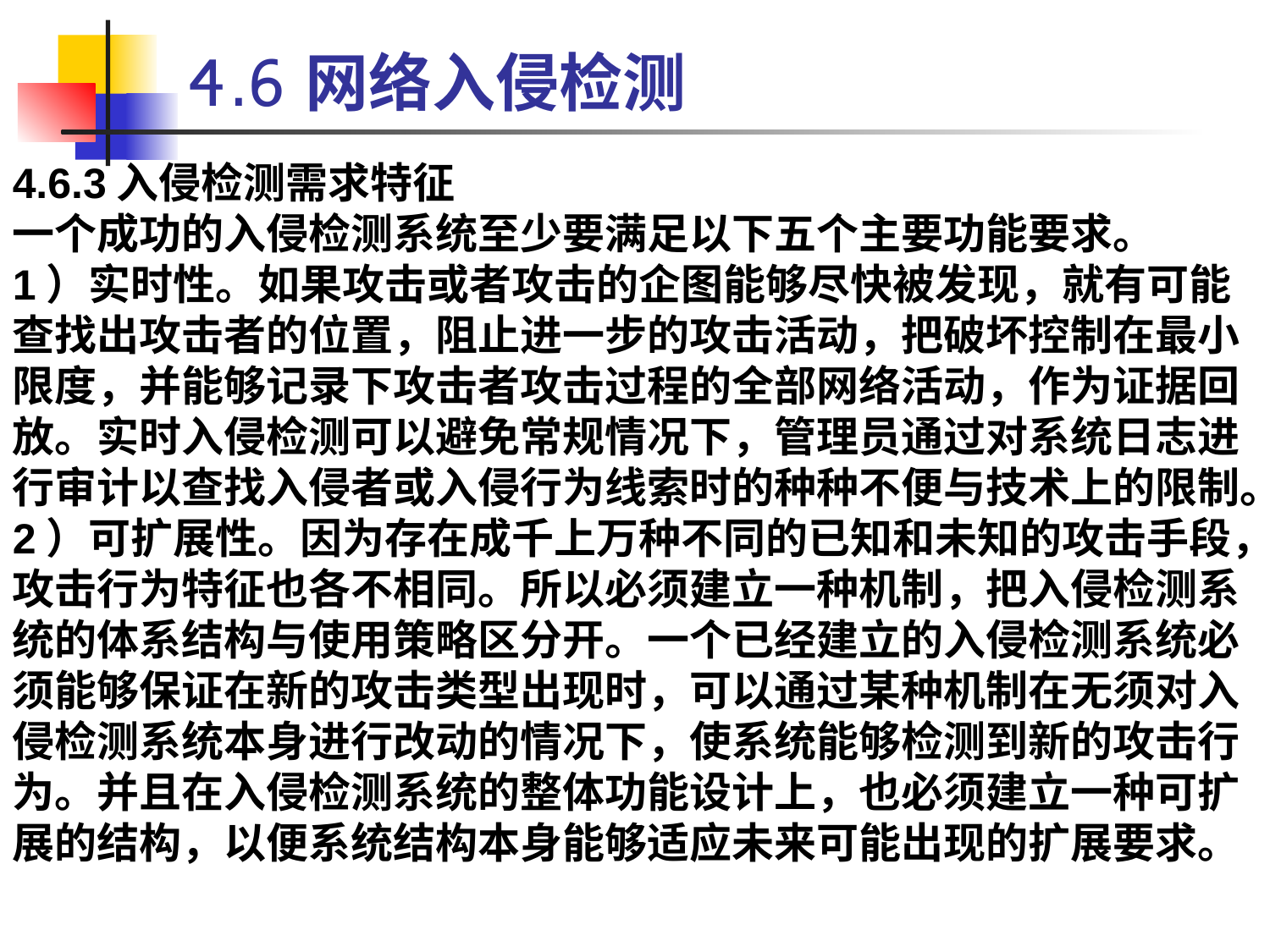

4.6网络入侵检测
4.6.3入侵检测需求特征
一个成功的入侵检测系统至少要满足以下五个主要功能要求。
1）实时性。如果攻击或者攻击的企图能够尽快被发现，就有可能查找出攻击者的位置，阻止进一步的攻击活动，把破坏控制在最小限度，并能够记录下攻击者攻击过程的全部网络活动，作为证据回放。实时入侵检测可以避免常规情况下，管理员通过对系统日志进行审计以查找入侵者或入侵行为线索时的种种不便与技术上的限制。
2）可扩展性。因为存在成千上万种不同的已知和未知的攻击手段，攻击行为特征也各不相同。所以必须建立一种机制，把入侵检测系统的体系结构与使用策略区分开。一个已经建立的入侵检测系统必须能够保证在新的攻击类型出现时，可以通过某种机制在无须对入侵检测系统本身进行改动的情况下，使系统能够检测到新的攻击行为。并且在入侵检测系统的整体功能设计上，也必须建立一种可扩展的结构，以便系统结构本身能够适应未来可能出现的扩展要求。